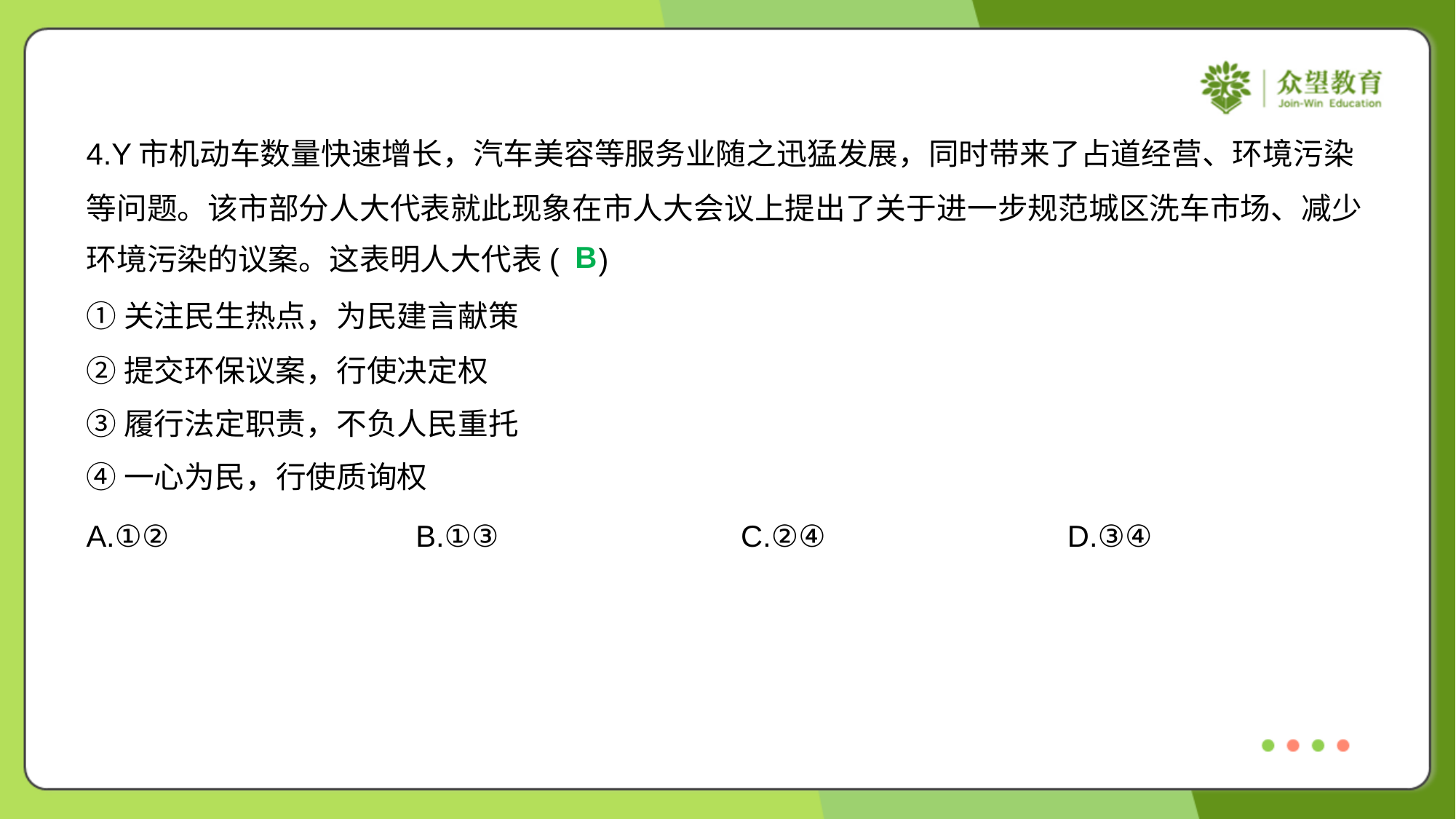

4.Y市机动车数量快速增长，汽车美容等服务业随之迅猛发展，同时带来了占道经营、环境污染
等问题。该市部分人大代表就此现象在市人大会议上提出了关于进一步规范城区洗车市场、减少
环境污染的议案。这表明人大代表(     )
B
①关注民生热点，为民建言献策
②提交环保议案，行使决定权
③履行法定职责，不负人民重托
④一心为民，行使质询权
A.①②	B.①③	C.②④	D.③④